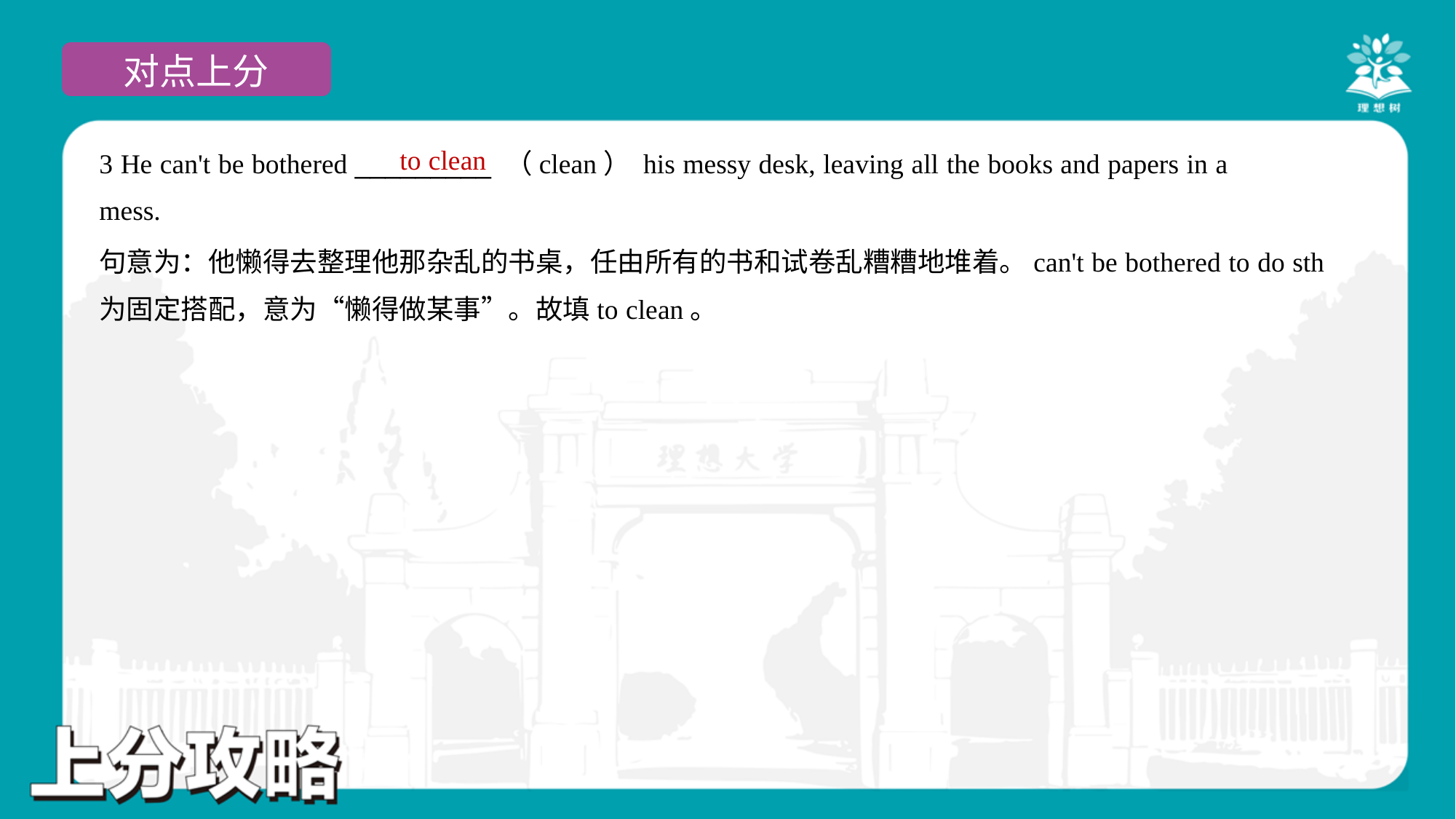

to clean
3 He can't be bothered _________ （clean） his messy desk, leaving all the books and papers in a
mess.
句意为：他懒得去整理他那杂乱的书桌，任由所有的书和试卷乱糟糟地堆着。can't be bothered to do sth
为固定搭配，意为“懒得做某事”。故填to clean。